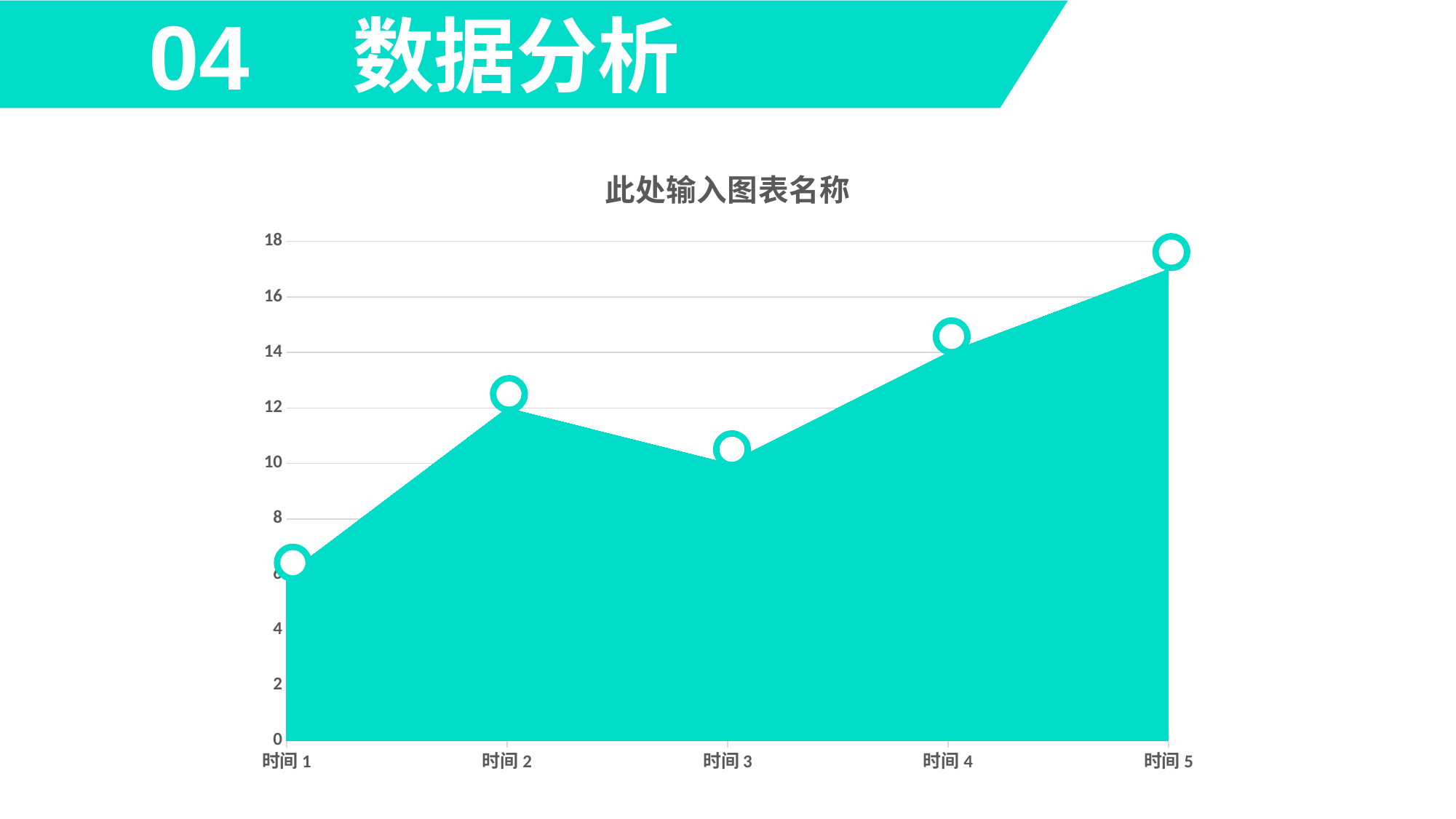

04
数据分析

### Chart: 此处输入图表名称

| Category | 系列 1 |
|---|---|
| 时间1 | 6.0 |
| 时间2 | 12.0 |
| 时间3 | 10.0 |
| 时间4 | 14.0 |
| 时间5 | 17.0 |